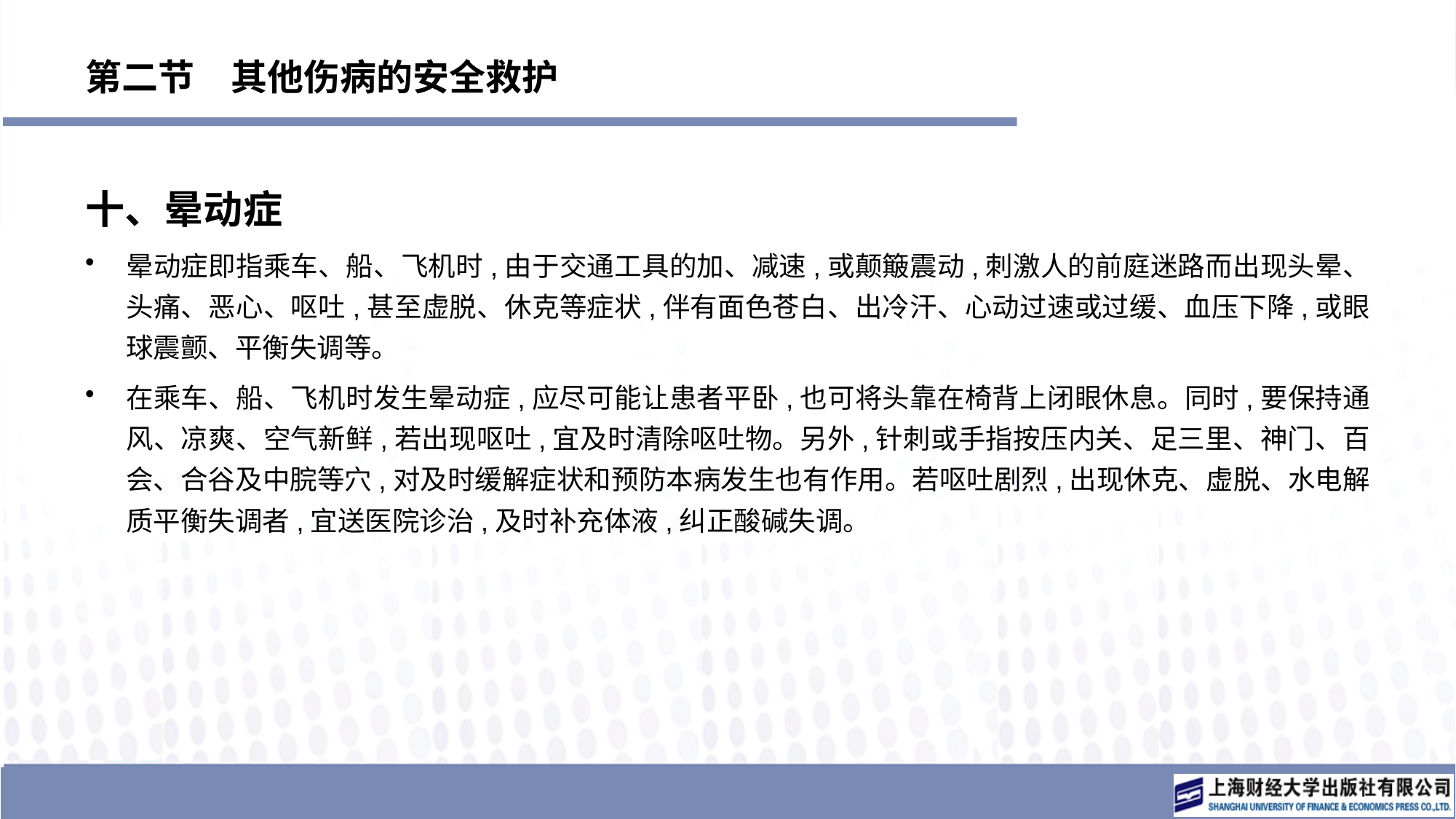

# 第二节　其他伤病的安全救护
十、晕动症
晕动症即指乘车、船、飞机时,由于交通工具的加、减速,或颠簸震动,刺激人的前庭迷路而出现头晕、头痛、恶心、呕吐,甚至虚脱、休克等症状,伴有面色苍白、出冷汗、心动过速或过缓、血压下降,或眼球震颤、平衡失调等。
在乘车、船、飞机时发生晕动症,应尽可能让患者平卧,也可将头靠在椅背上闭眼休息。同时,要保持通风、凉爽、空气新鲜,若出现呕吐,宜及时清除呕吐物。另外,针刺或手指按压内关、足三里、神门、百会、合谷及中脘等穴,对及时缓解症状和预防本病发生也有作用。若呕吐剧烈,出现休克、虚脱、水电解质平衡失调者,宜送医院诊治,及时补充体液,纠正酸碱失调。